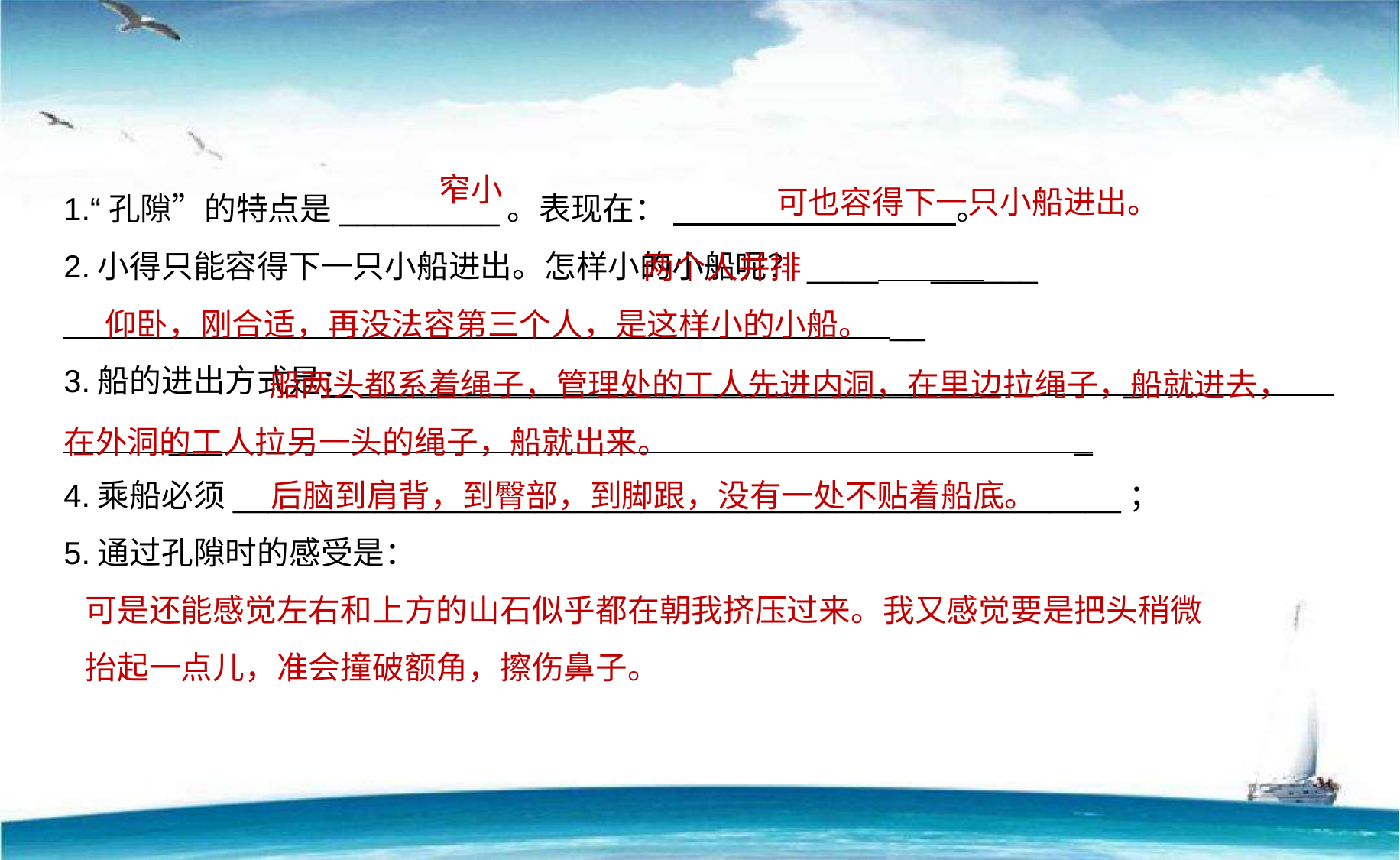

窄小
1.“孔隙”的特点是_________。表现在：                                         。
2.小得只能容得下一只小船进出。怎样小的小船呢？____      ______
                                                                                              __
3.船的进出方式是：____________________________________              _                                   ___                                                                                                 _
4.乘船必须__________________________________________________；
5.通过孔隙时的感受是：
可也容得下一只小船进出。
                                                                           两个人并排
仰卧，刚合适，再没法容第三个人，是这样小的小船。
                            船两头都系着绳子，管理处的工人先进内洞，在里边拉绳子，船就进去，在外洞的工人拉另一头的绳子，船就出来。
后脑到肩背，到臀部，到脚跟，没有一处不贴着船底。
可是还能感觉左右和上方的山石似乎都在朝我挤压过来。我又感觉要是把头稍微抬起一点儿，准会撞破额角，擦伤鼻子。